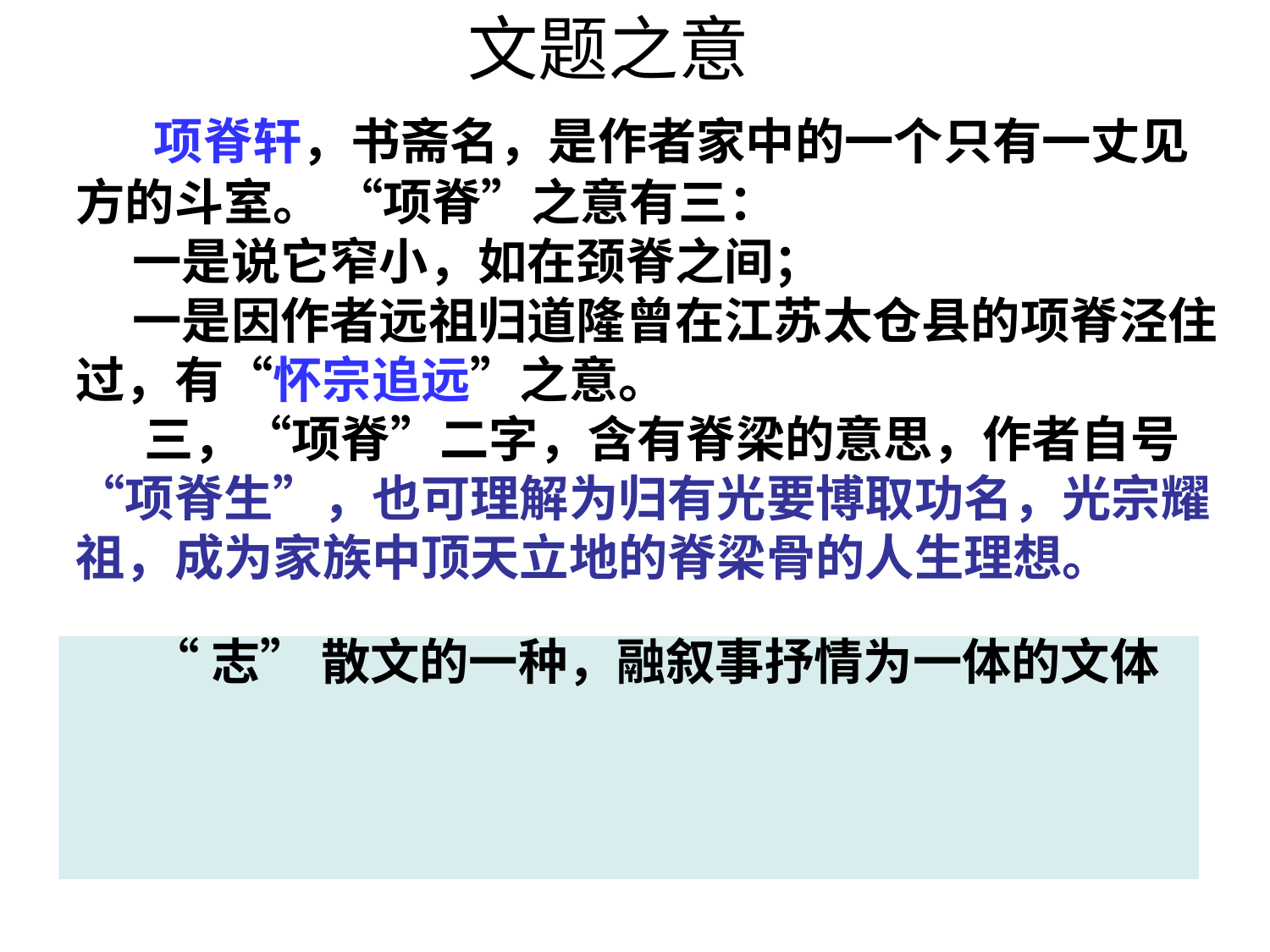

文题之意
     项脊轩，书斋名，是作者家中的一个只有一丈见方的斗室。 “项脊”之意有三：
    一是说它窄小，如在颈脊之间；
    一是因作者远祖归道隆曾在江苏太仓县的项脊泾住过，有“怀宗追远”之意。
     三，“项脊”二字，含有脊梁的意思，作者自号“项脊生”，也可理解为归有光要博取功名，光宗耀祖，成为家族中顶天立地的脊梁骨的人生理想。
       “志” 散文的一种，融叙事抒情为一体的文体